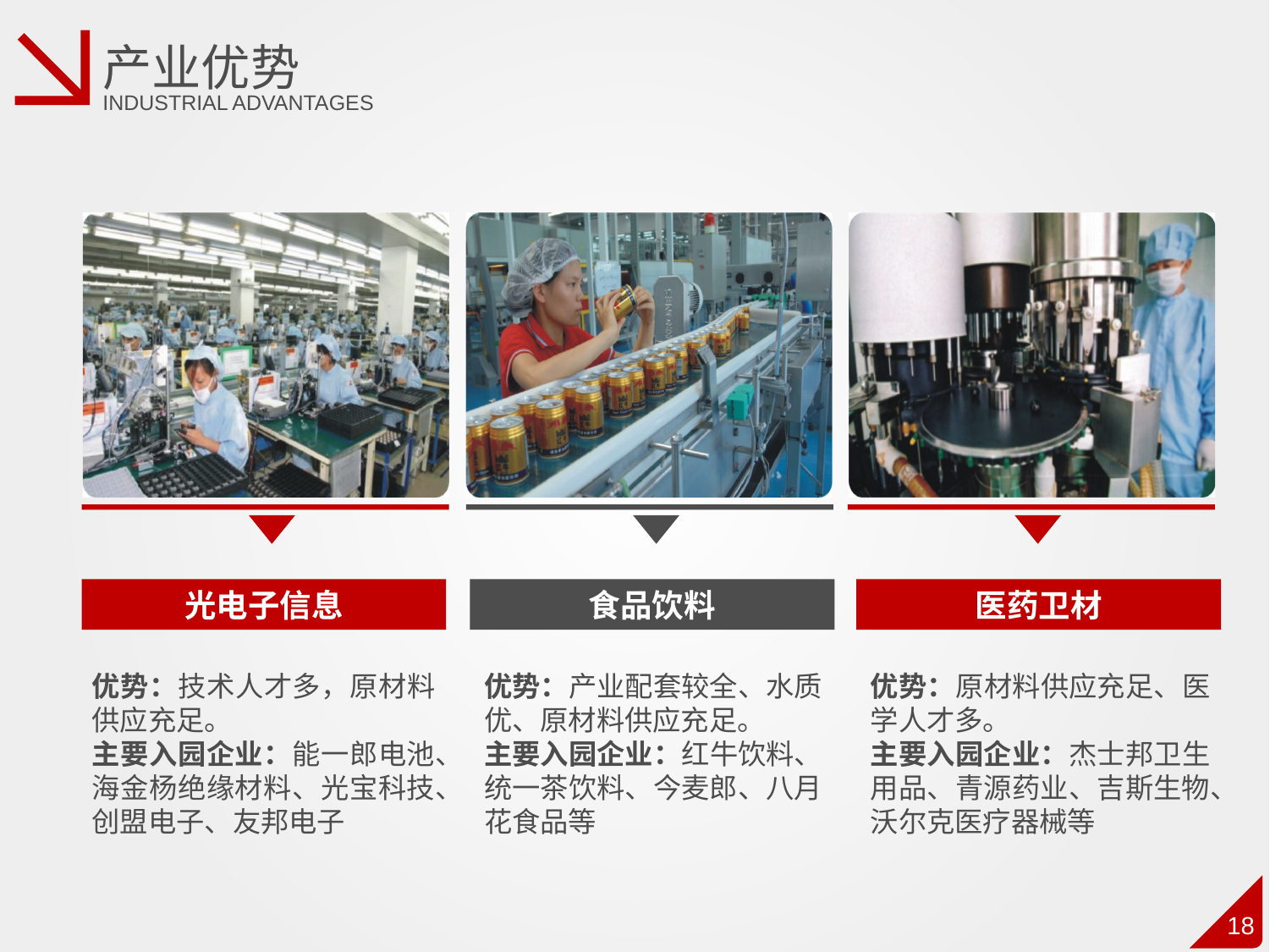

产业优势
INDUSTRIAL ADVANTAGES

光电子信息
食品饮料
医药卫材
优势：技术人才多，原材料供应充足。
主要入园企业：能一郎电池、海金杨绝缘材料、光宝科技、创盟电子、友邦电子
优势：产业配套较全、水质优、原材料供应充足。
主要入园企业：红牛饮料、统一茶饮料、今麦郎、八月花食品等
优势：原材料供应充足、医学人才多。
主要入园企业：杰士邦卫生用品、青源药业、吉斯生物、沃尔克医疗器械等